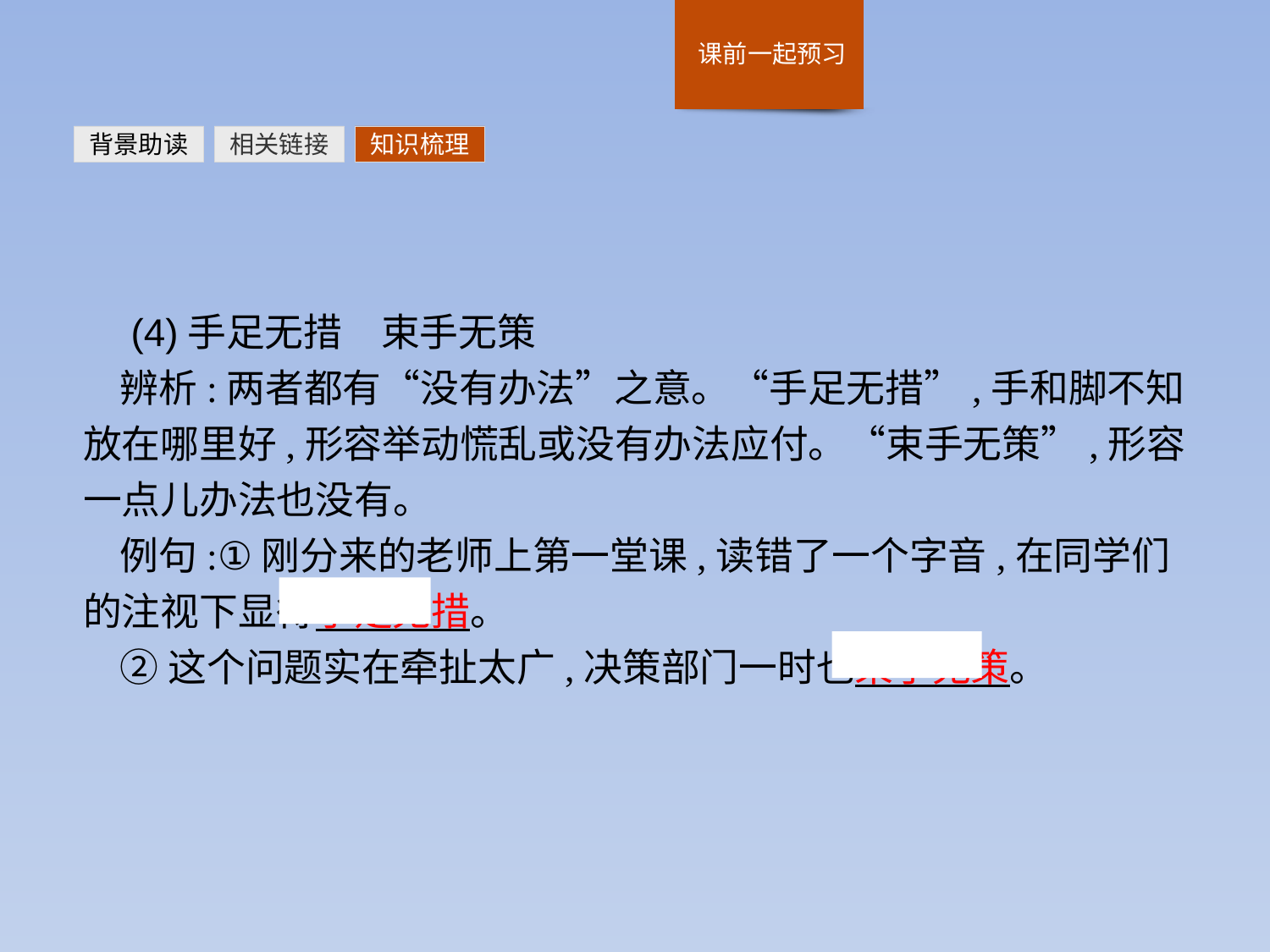

背景助读
相关链接
知识梳理
 (4)手足无措　束手无策
辨析:两者都有“没有办法”之意。“手足无措”,手和脚不知放在哪里好,形容举动慌乱或没有办法应付。“束手无策”,形容一点儿办法也没有。
例句:①刚分来的老师上第一堂课,读错了一个字音,在同学们的注视下显得手足无措。
②这个问题实在牵扯太广,决策部门一时也束手无策。